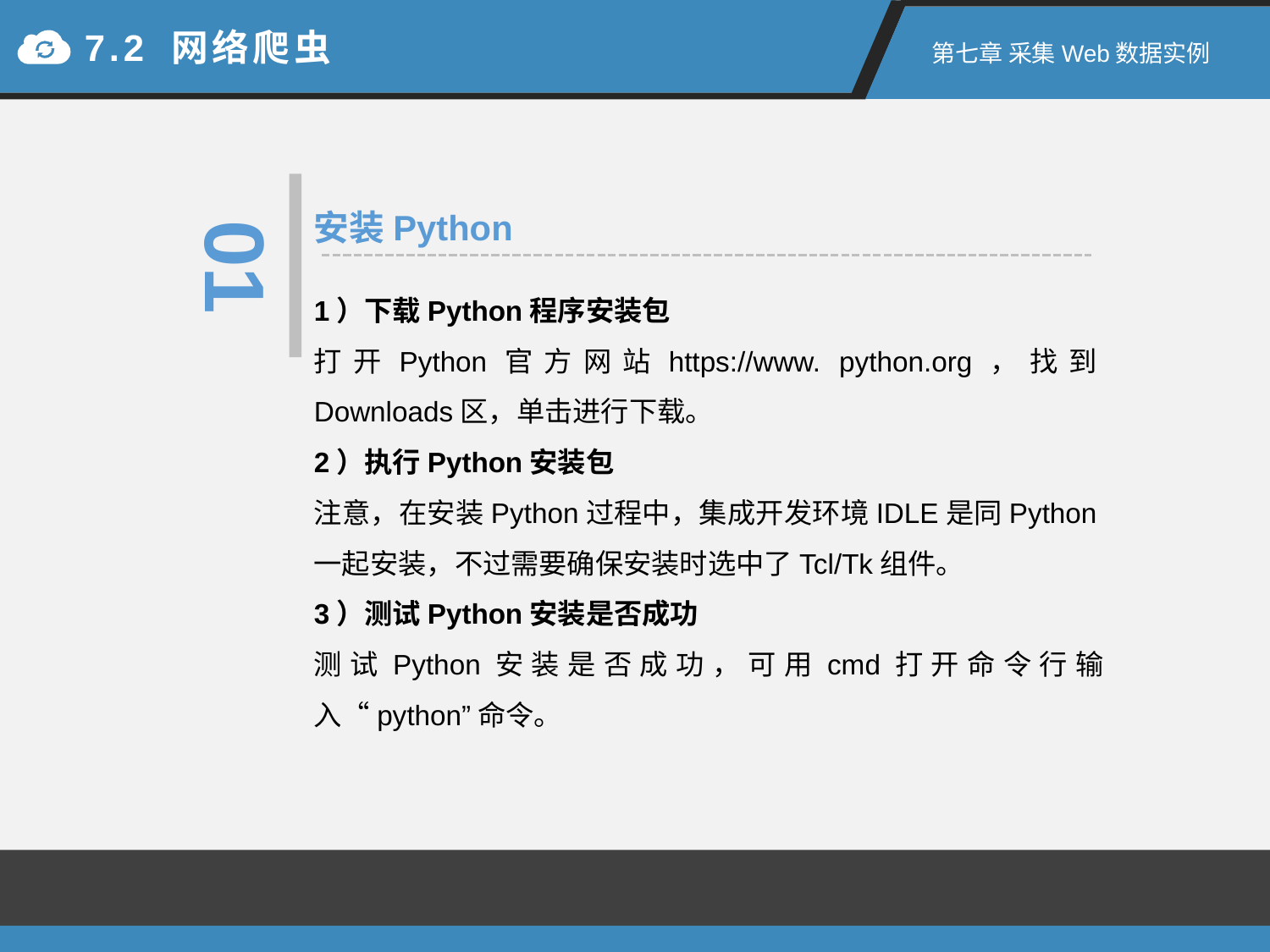

7.2 网络爬虫

第七章 采集Web数据实例

01
安装Python
1）下载Python程序安装包
打开Python官方网站https://www. python.org，找到Downloads区，单击进行下载。
2）执行Python安装包
注意，在安装Python过程中，集成开发环境IDLE是同Python一起安装，不过需要确保安装时选中了Tcl/Tk组件。
3）测试Python安装是否成功
测试Python安装是否成功，可用cmd打开命令行输入“python”命令。